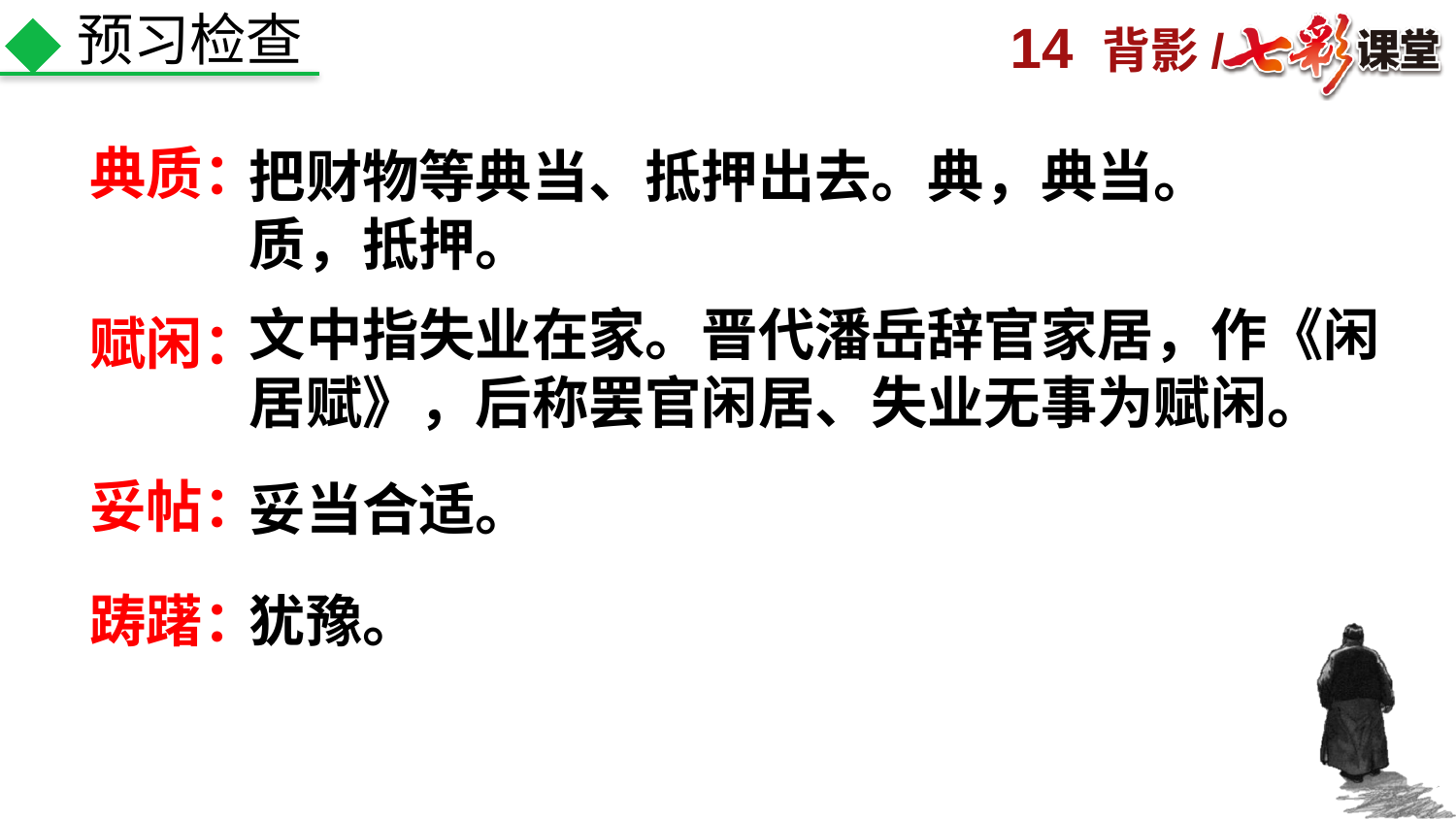

预习检查

典质：
把财物等典当、抵押出去。典，典当。
质，抵押。
文中指失业在家。晋代潘岳辞官家居，作《闲居赋》，后称罢官闲居、失业无事为赋闲。
赋闲：
妥帖：
妥当合适。
踌躇：
犹豫。